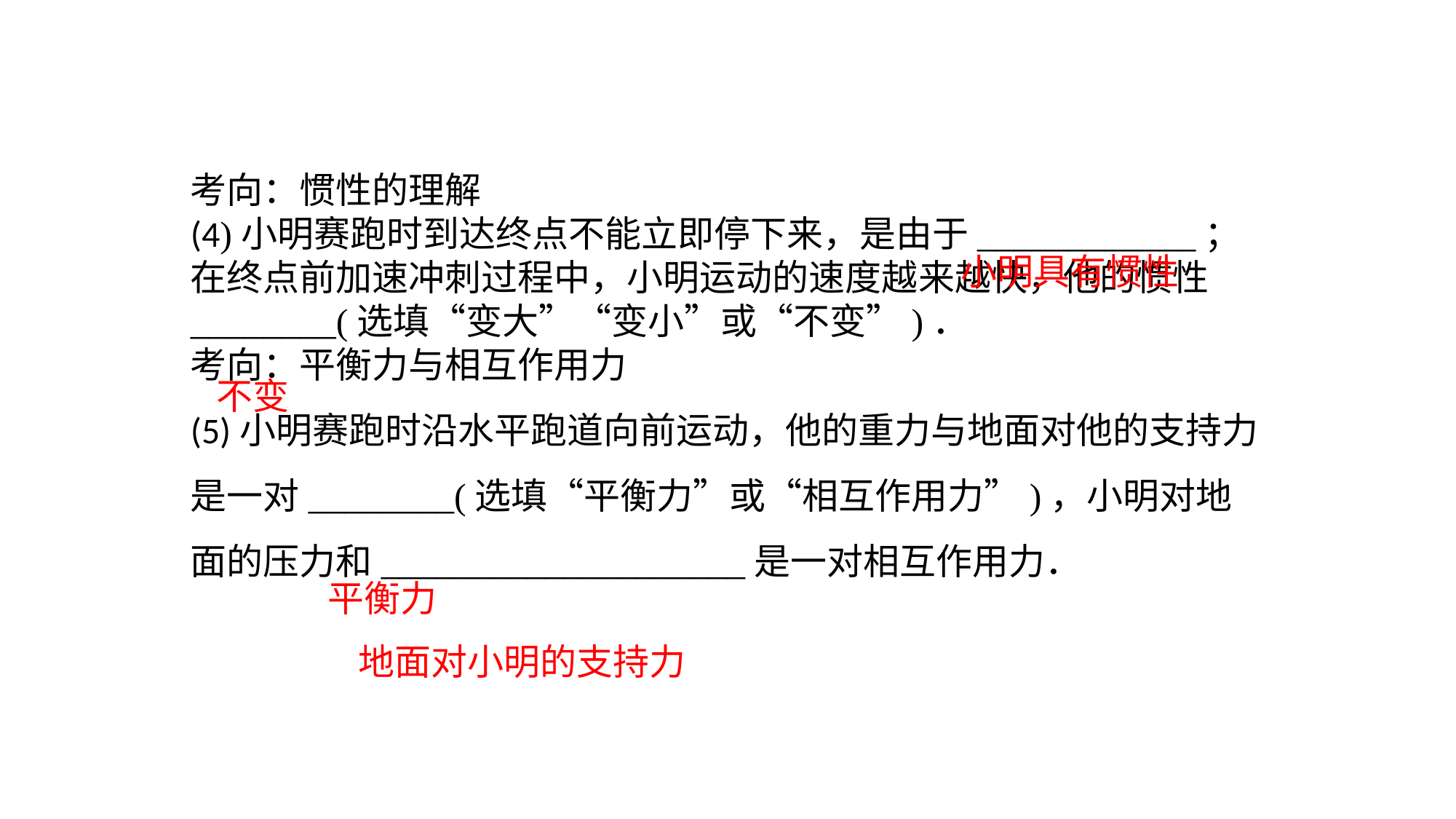

考向：惯性的理解(4)小明赛跑时到达终点不能立即停下来，是由于____________；在终点前加速冲刺过程中，小明运动的速度越来越快，他的惯性________(选填“变大”“变小”或“不变”)．考向：平衡力与相互作用力(5)小明赛跑时沿水平跑道向前运动，他的重力与地面对他的支持力是一对________(选填“平衡力”或“相互作用力”)，小明对地面的压力和____________________是一对相互作用力．
小明具有惯性
不变
平衡力
地面对小明的支持力